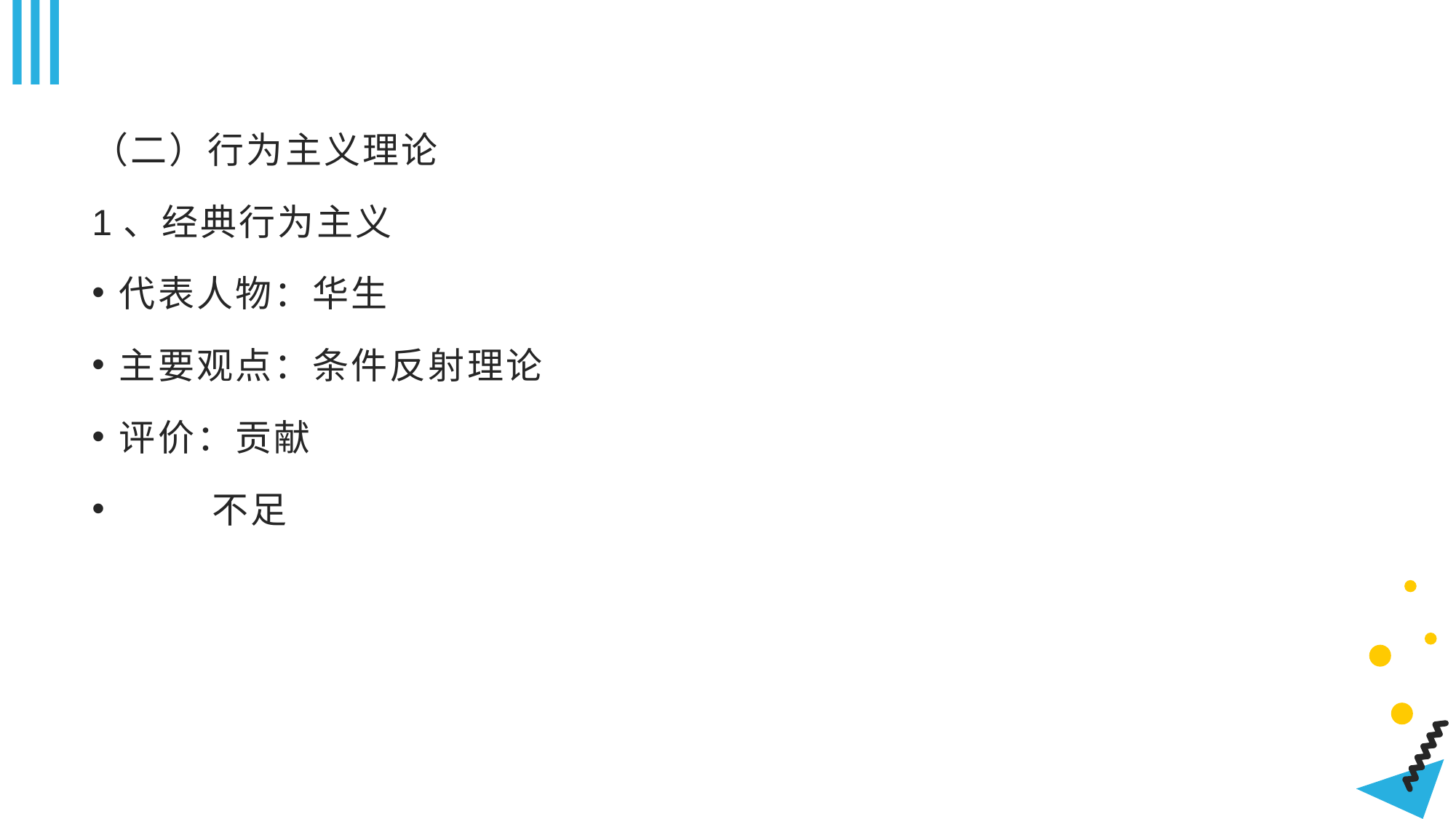

#
（二）行为主义理论
1、经典行为主义
代表人物：华生
主要观点：条件反射理论
评价：贡献
        不足